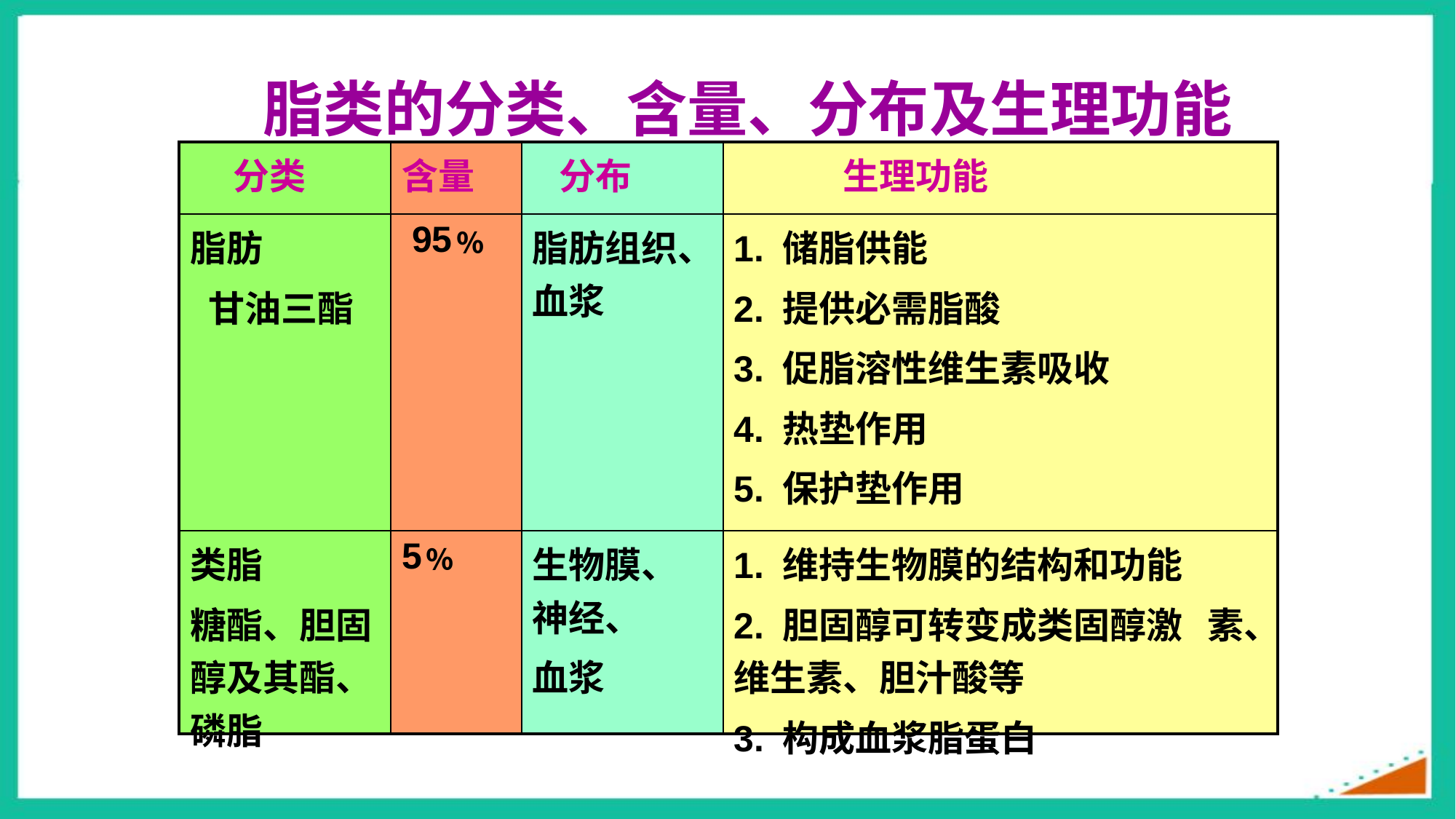

脂类的分类、含量、分布及生理功能
| 分类 | 含量 | 分布 | 生理功能 |
| --- | --- | --- | --- |
| 脂肪 甘油三酯 | 95﹪ | 脂肪组织、血浆 | 1. 储脂供能 2. 提供必需脂酸 3. 促脂溶性维生素吸收 4. 热垫作用 5. 保护垫作用 6. 构成血浆脂蛋白 |
| 类脂 糖酯、胆固醇及其酯、磷脂 | 5﹪ | 生物膜、神经、 血浆 | 1. 维持生物膜的结构和功能 2. 胆固醇可转变成类固醇激 素、维生素、胆汁酸等 3. 构成血浆脂蛋白 |